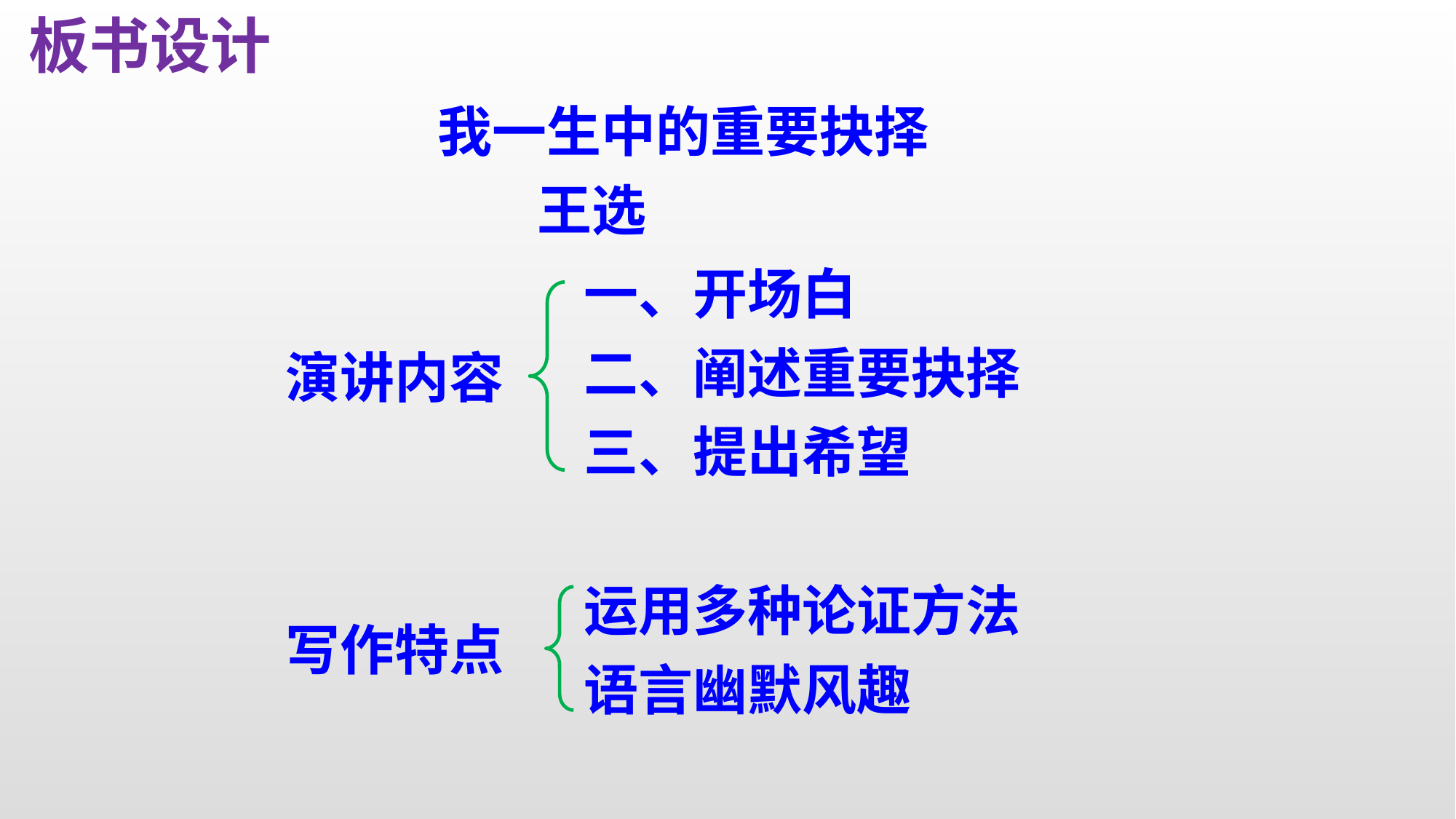

板书设计
我一生中的重要抉择
       王选
一、开场白
二、阐述重要抉择
三、提出希望

运用多种论证方法
语言幽默风趣

演讲内容

写作特点